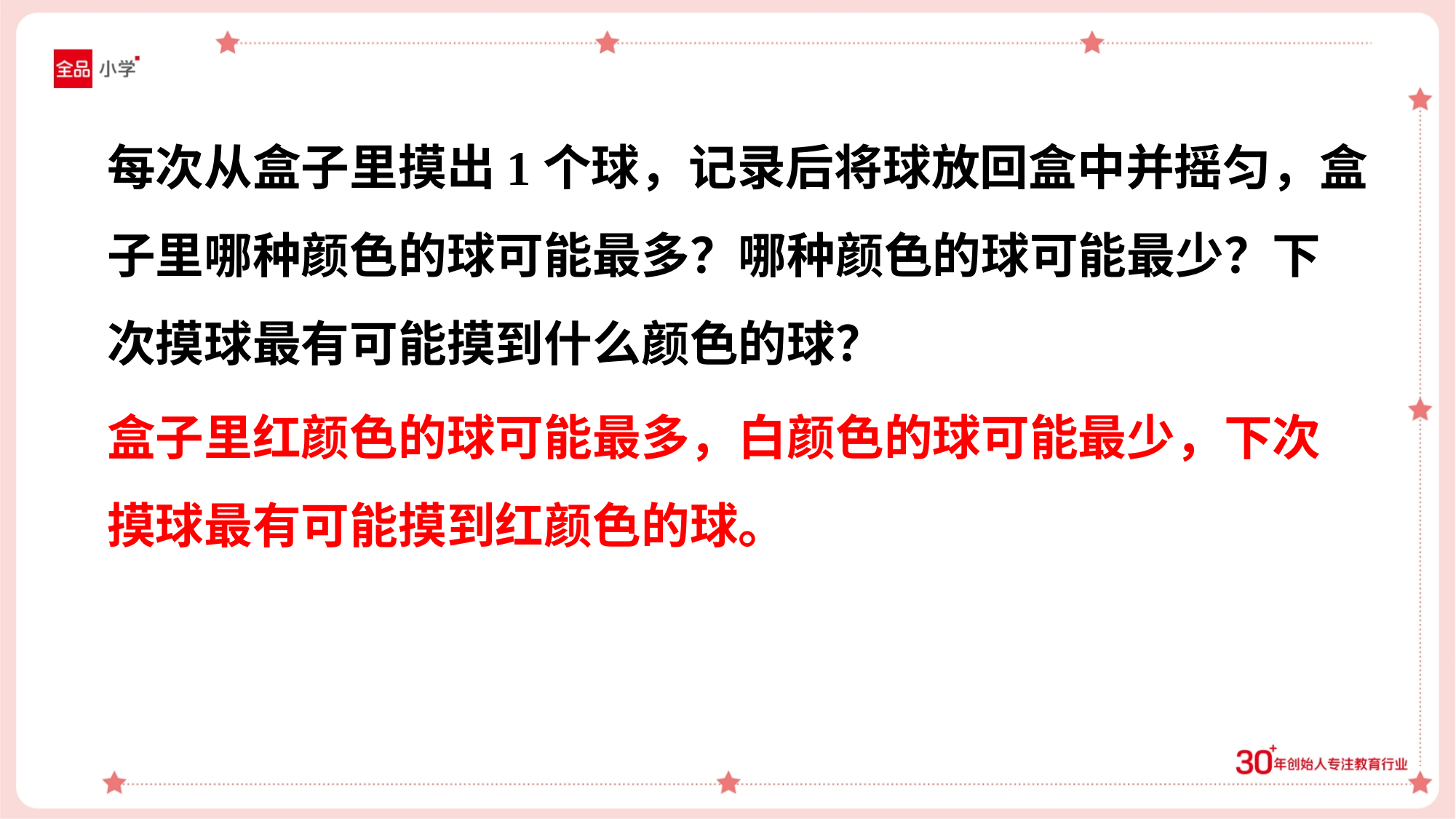

每次从盒子里摸出1个球，记录后将球放回盒中并摇匀，盒
子里哪种颜色的球可能最多？哪种颜色的球可能最少？下
次摸球最有可能摸到什么颜色的球？
盒子里红颜色的球可能最多，白颜色的球可能最少，下次
摸球最有可能摸到红颜色的球。